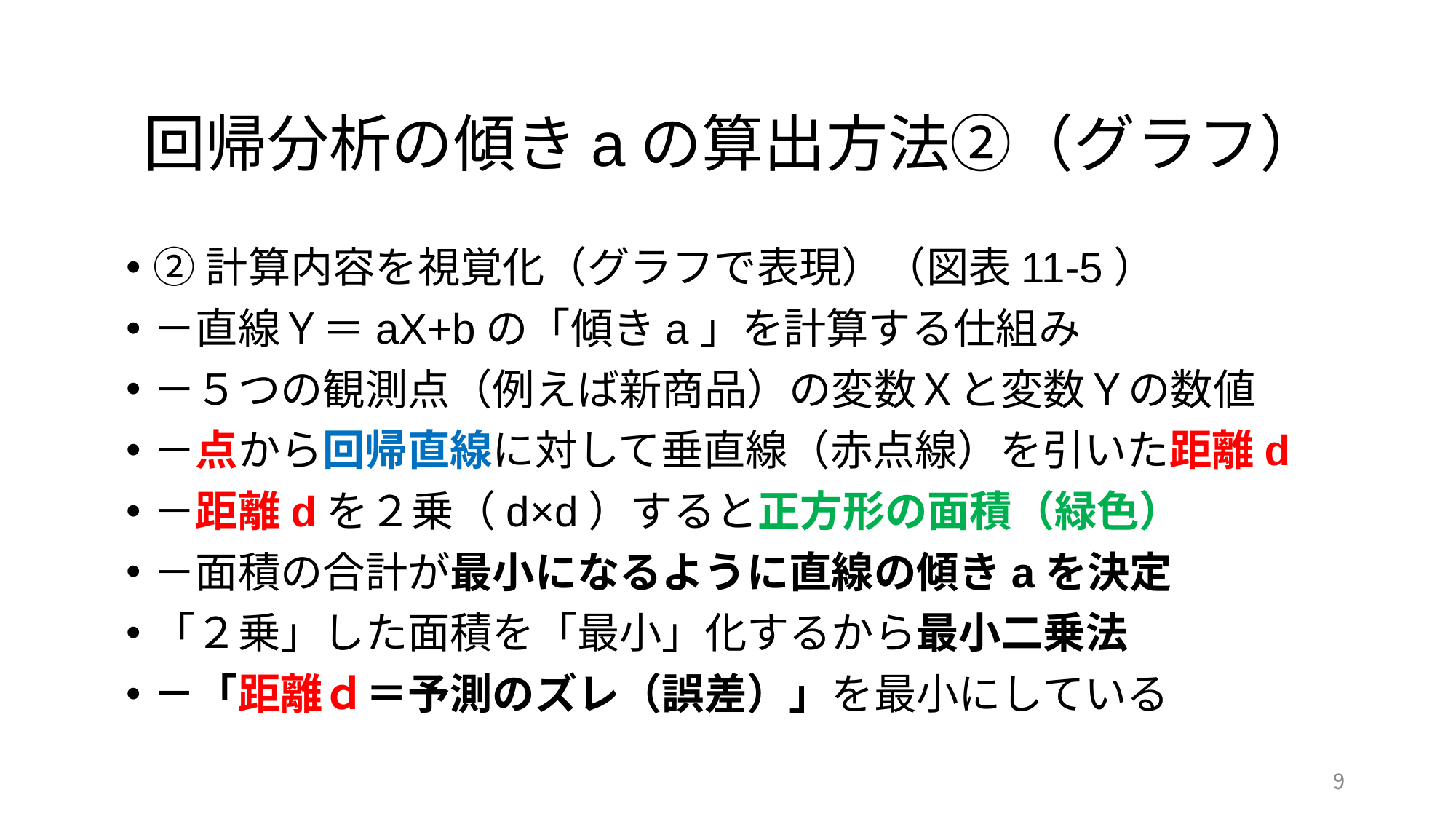

# 回帰分析の傾きaの算出方法②（グラフ）
②計算内容を視覚化（グラフで表現）（図表11-5）
－直線Ｙ＝aX+bの「傾きa」を計算する仕組み
－５つの観測点（例えば新商品）の変数Ｘと変数Ｙの数値
－点から回帰直線に対して垂直線（赤点線）を引いた距離d
－距離dを２乗（d×d）すると正方形の面積（緑色）
－面積の合計が最小になるように直線の傾きaを決定
「２乗」した面積を「最小」化するから最小二乗法
－「距離ｄ＝予測のズレ（誤差）」を最小にしている
9